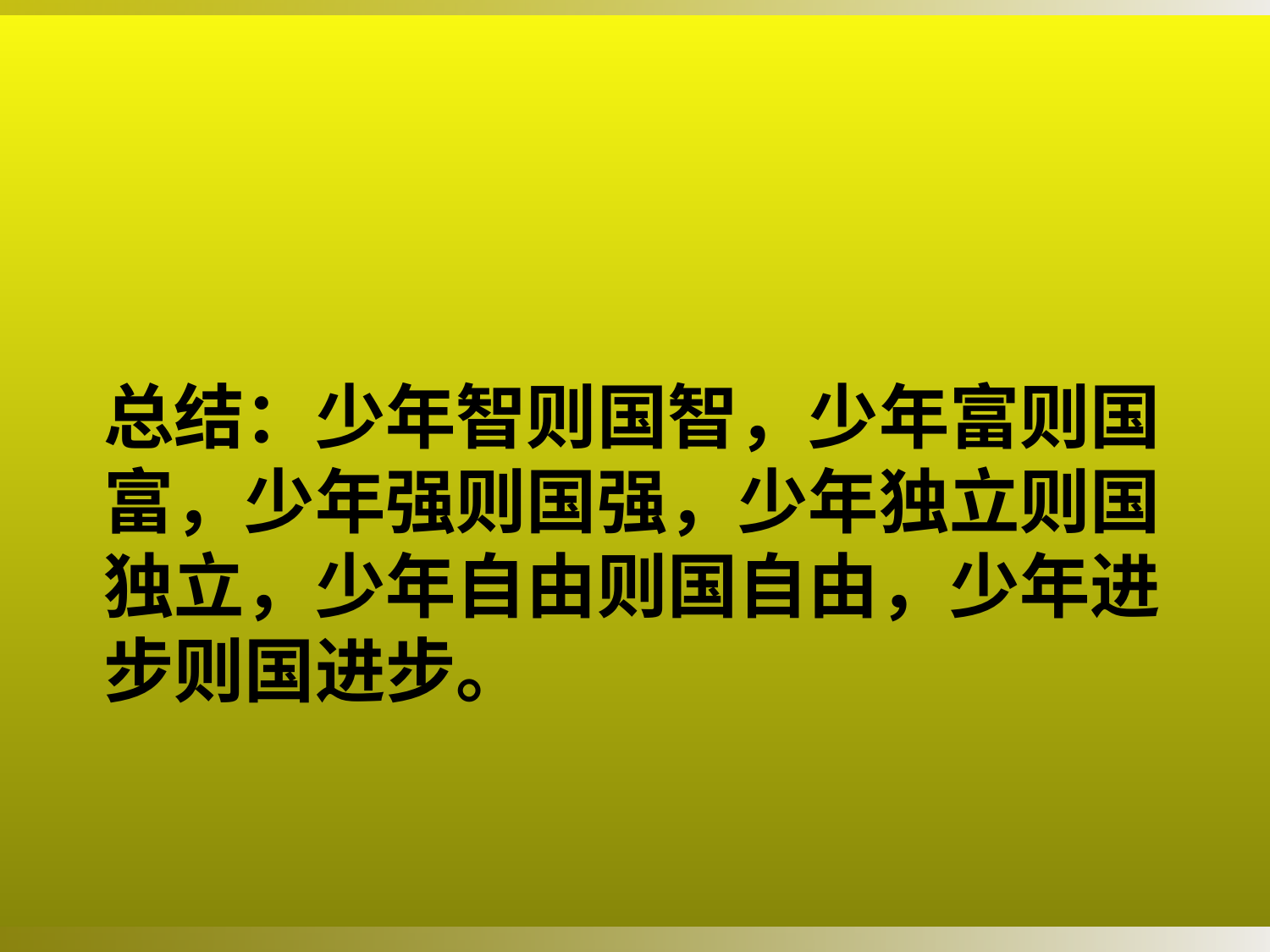

总结：少年智则国智，少年富则国富，少年强则国强，少年独立则国独立，少年自由则国自由，少年进步则国进步。